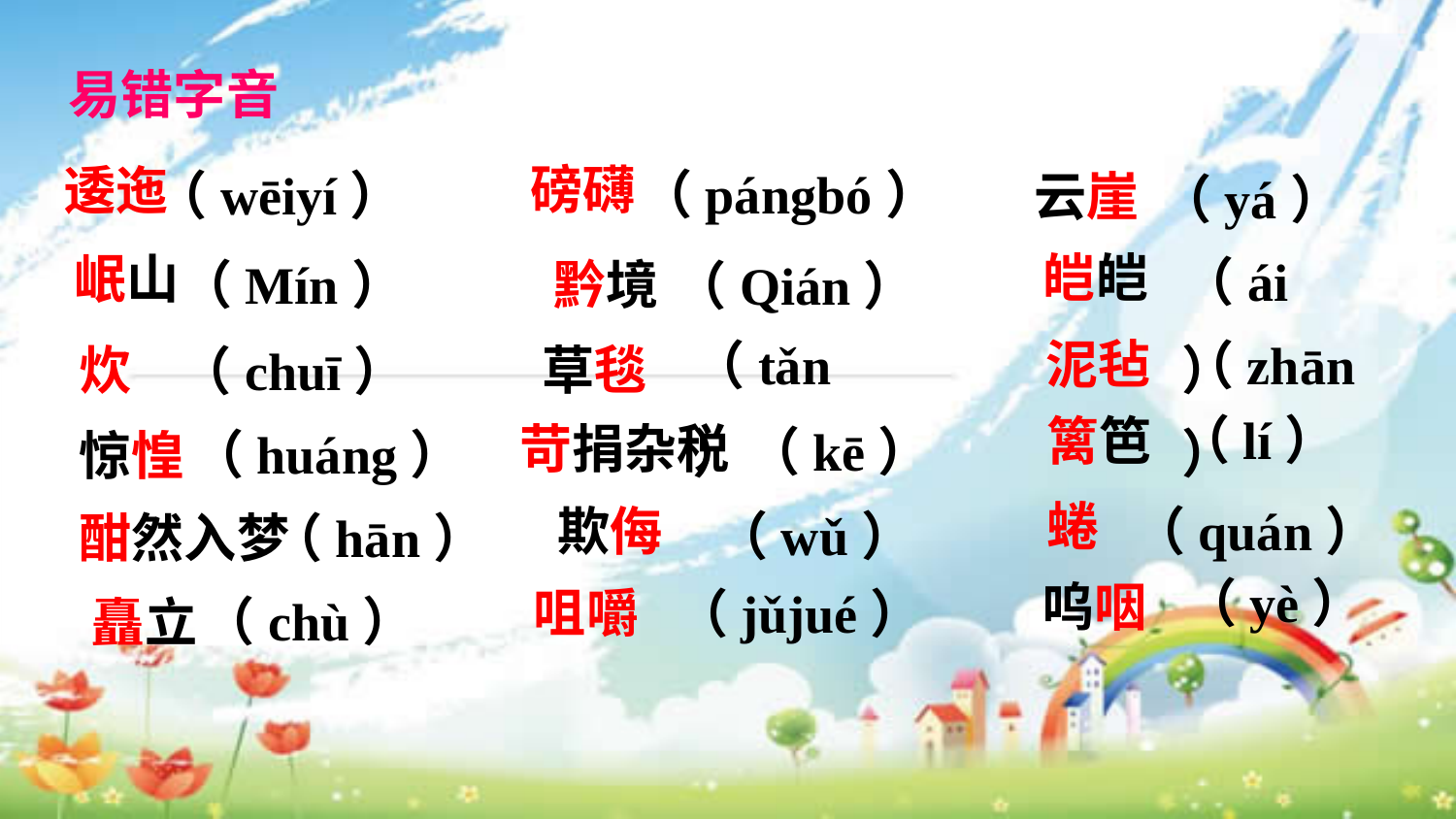

易错字音
磅礴
逶迤
（pángbó）
（wēiyí）
云崖
（yá）
皑皑
岷山
（ái）
（Mín）
黔境
（Qián）
泥毡
（zhān）
（tǎn）
草毯
炊
（chuī）
（lí）
篱笆
苛捐杂税
（kē）
（huáng）
惊惶
蜷
（quán）
欺侮
（wǔ）
酣然入梦
（hān）
（yè）
呜咽
咀嚼
（jǔjué）
（chù）
矗立